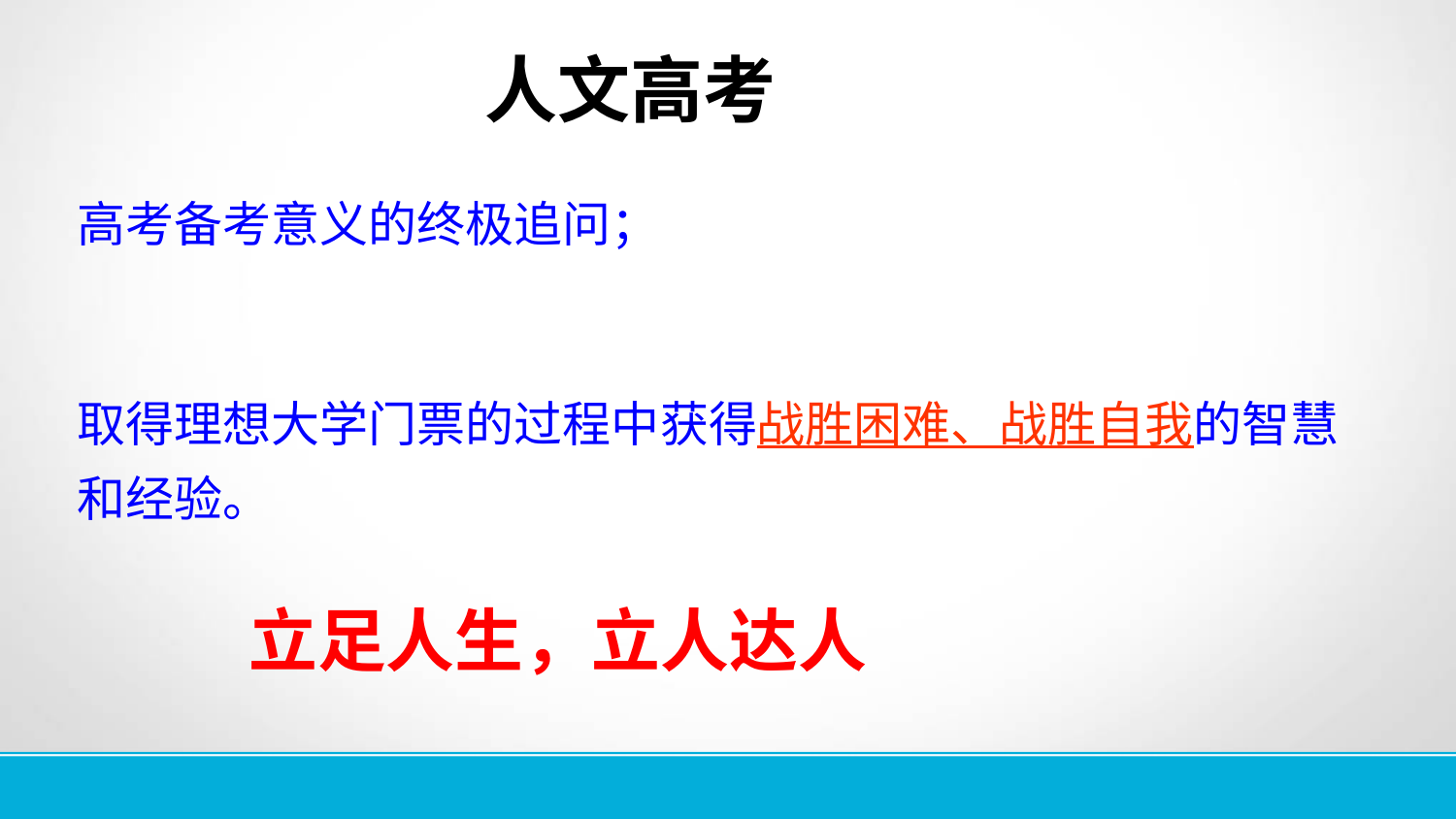

# 人文高考
高考备考意义的终极追问；

取得理想大学门票的过程中获得战胜困难、战胜自我的智慧和经验。

                  立足人生，立人达人